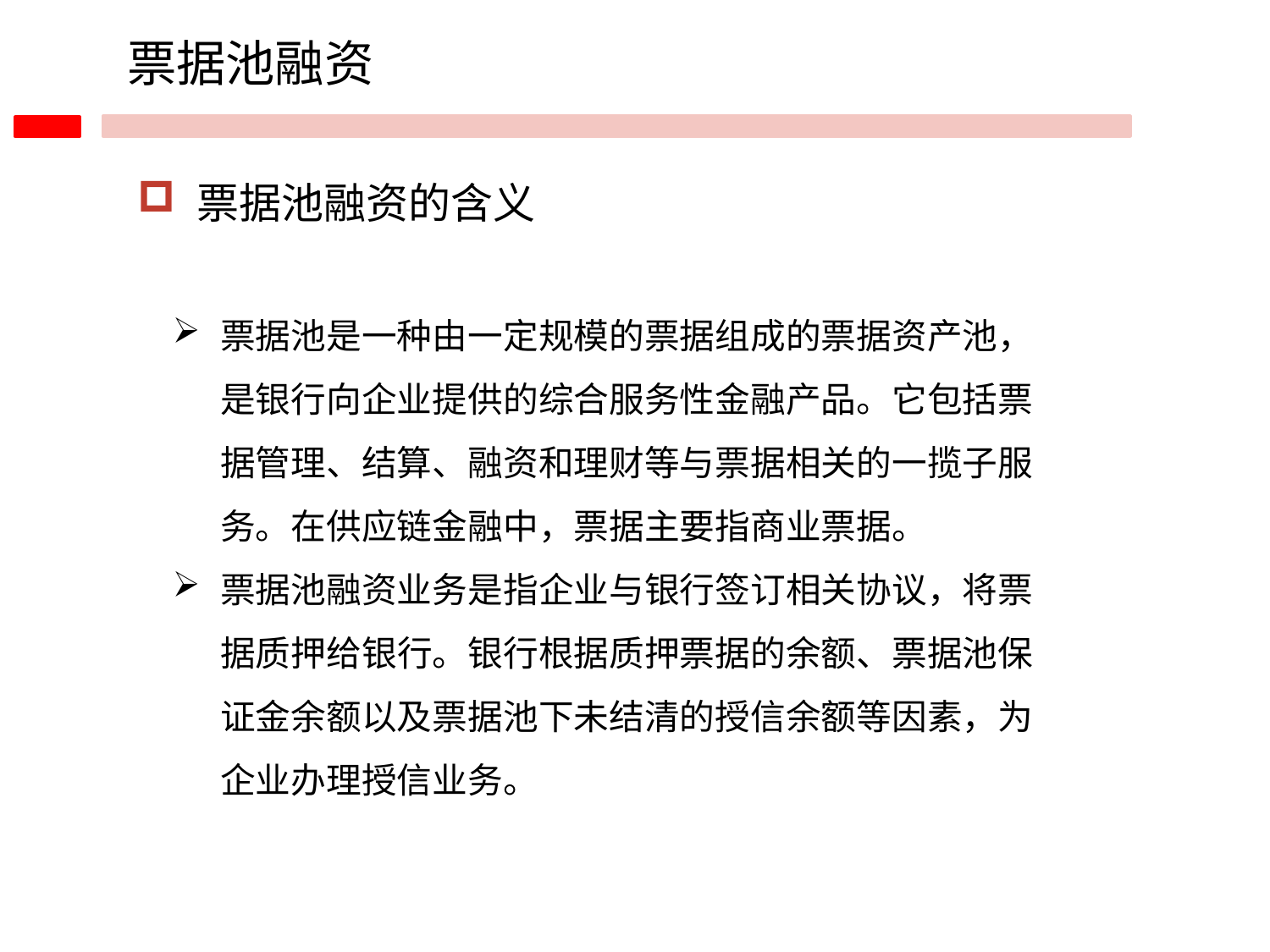

票据池融资
 票据池融资的含义
票据池是一种由一定规模的票据组成的票据资产池，是银行向企业提供的综合服务性金融产品。它包括票据管理、结算、融资和理财等与票据相关的一揽子服务。在供应链金融中，票据主要指商业票据。
票据池融资业务是指企业与银行签订相关协议，将票据质押给银行。银行根据质押票据的余额、票据池保证金余额以及票据池下未结清的授信余额等因素，为企业办理授信业务。